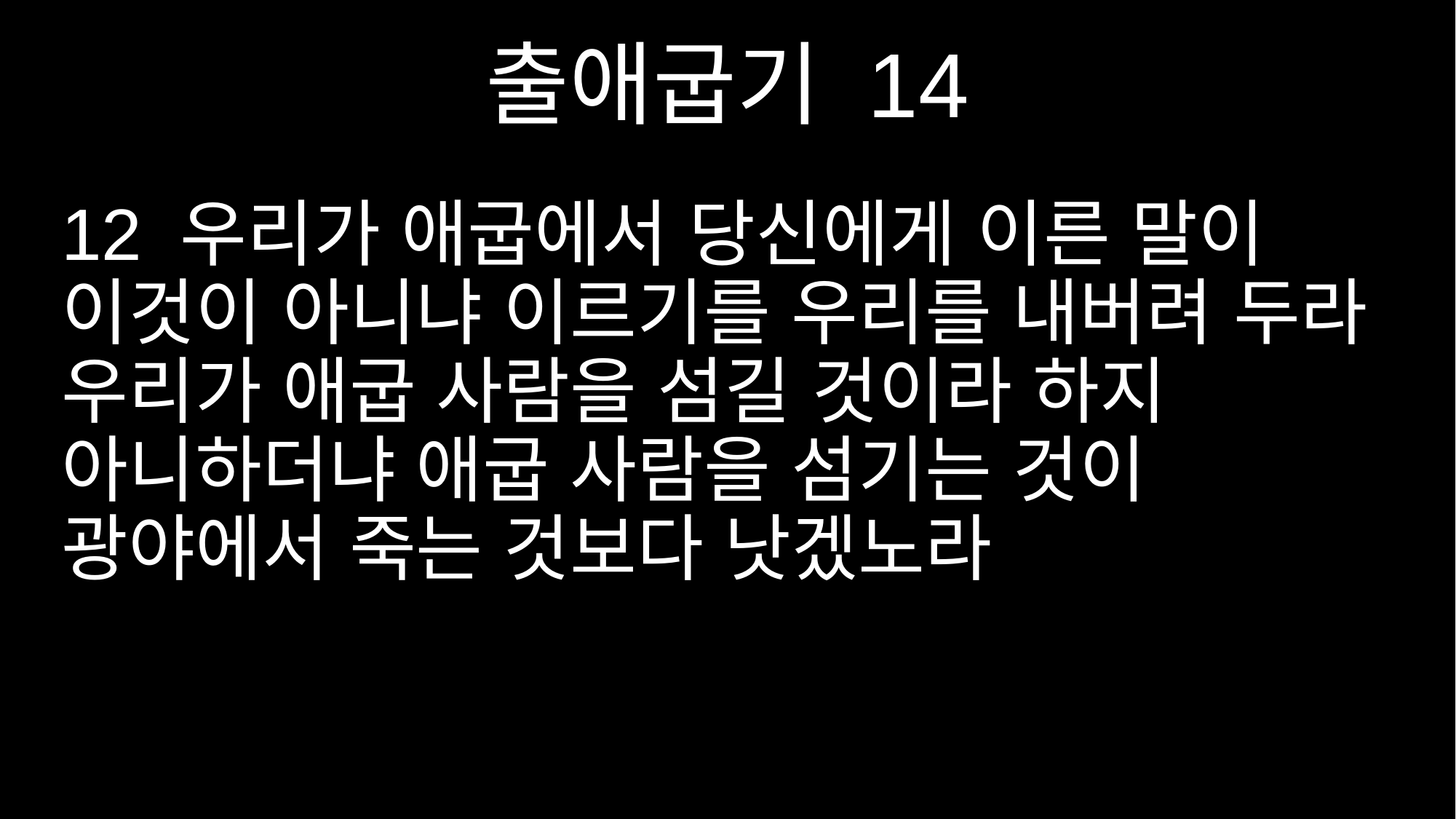

출애굽기 14
12 우리가 애굽에서 당신에게 이른 말이 이것이 아니냐 이르기를 우리를 내버려 두라 우리가 애굽 사람을 섬길 것이라 하지 아니하더냐 애굽 사람을 섬기는 것이 광야에서 죽는 것보다 낫겠노라